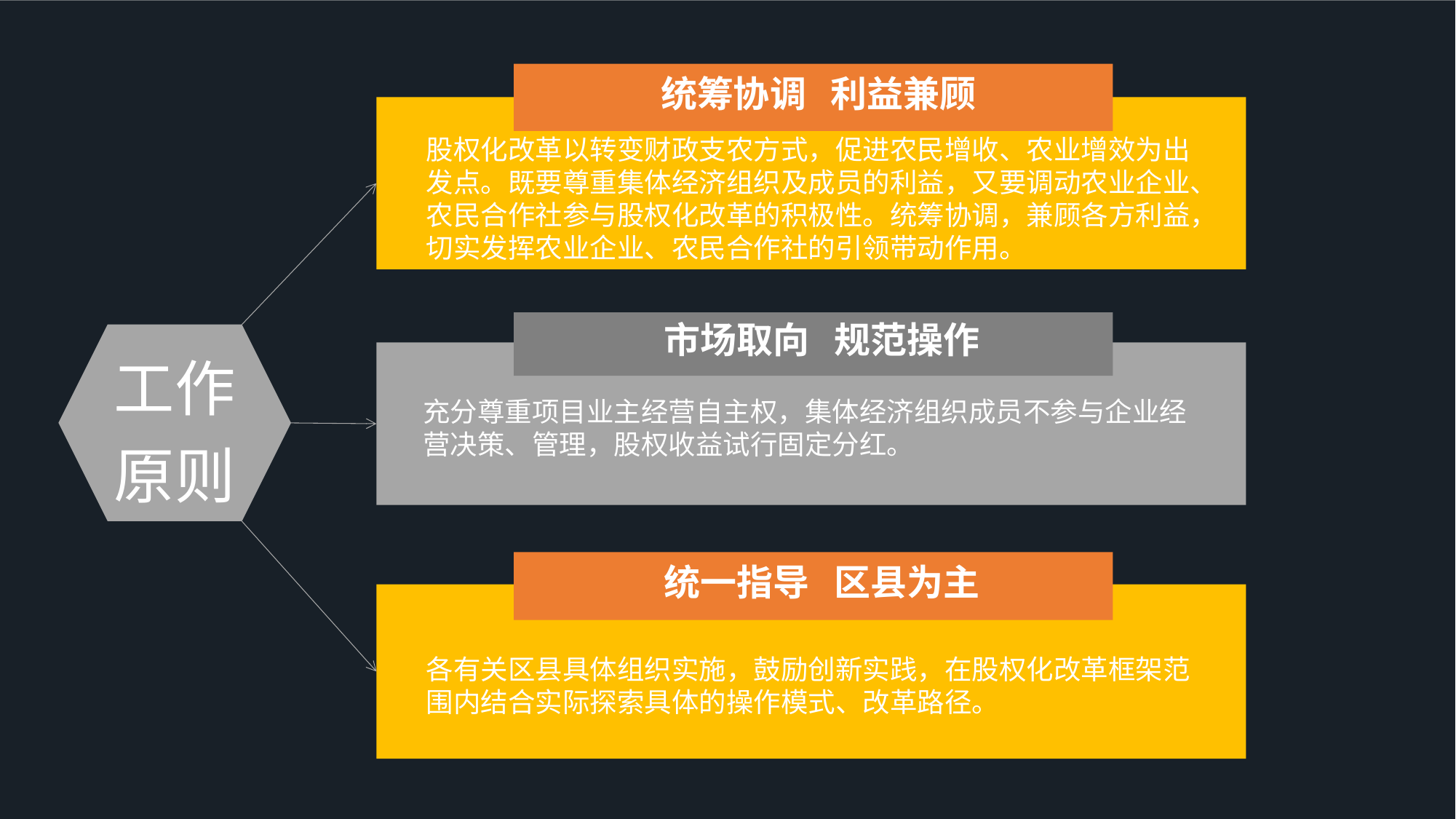

统筹协调   利益兼顾
股权化改革以转变财政支农方式，促进农民增收、农业增效为出发点。既要尊重集体经济组织及成员的利益，又要调动农业企业、农民合作社参与股权化改革的积极性。统筹协调，兼顾各方利益，切实发挥农业企业、农民合作社的引领带动作用。
市场取向   规范操作

工作原则
充分尊重项目业主经营自主权，集体经济组织成员不参与企业经营决策、管理，股权收益试行固定分红。

统一指导   区县为主
各有关区县具体组织实施，鼓励创新实践，在股权化改革框架范围内结合实际探索具体的操作模式、改革路径。